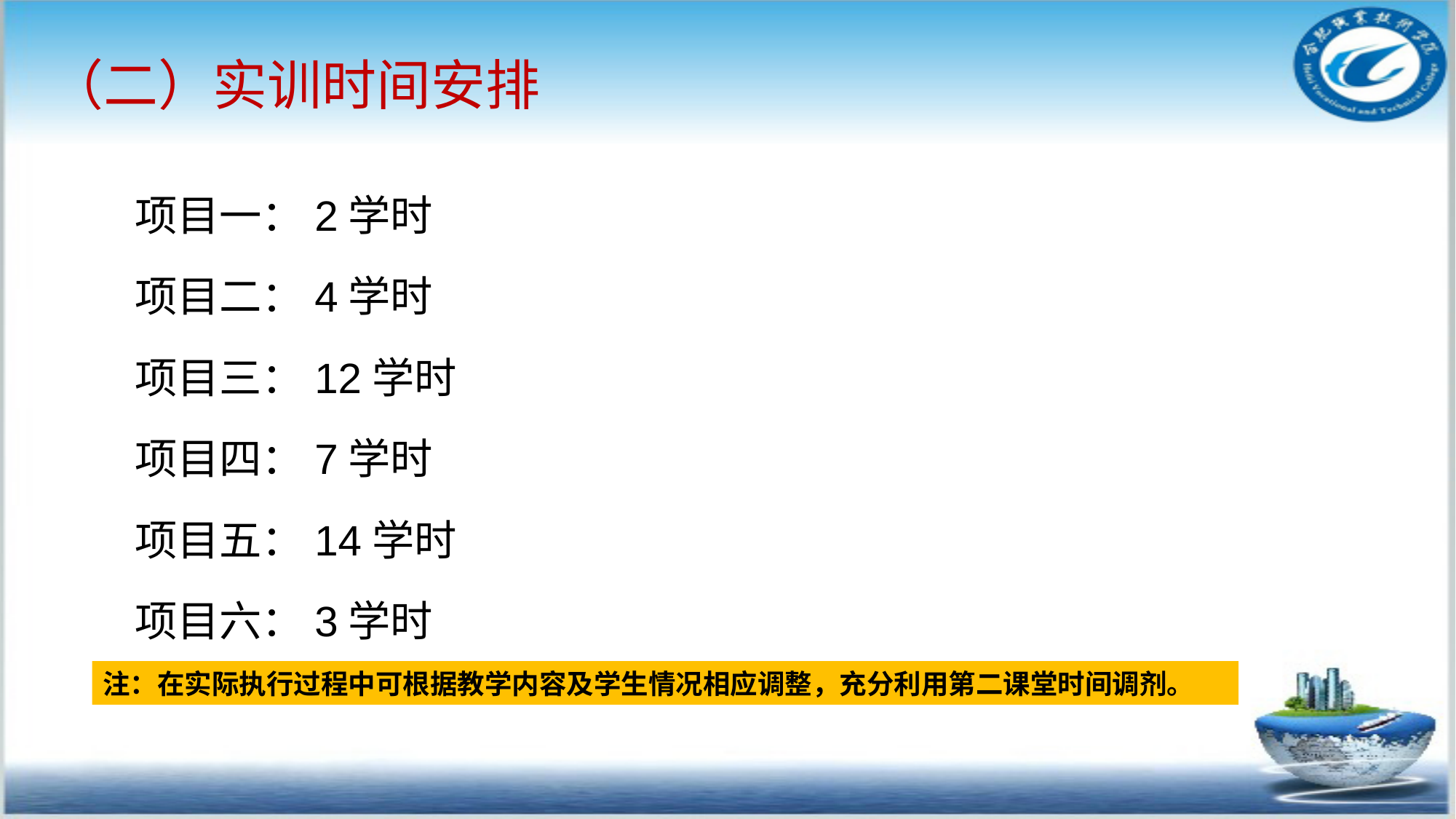

# （二）实训时间安排
项目一：2学时
项目二：4学时
项目三：12学时
项目四：7学时
项目五：14学时
项目六：3学时
注：在实际执行过程中可根据教学内容及学生情况相应调整，充分利用第二课堂时间调剂。